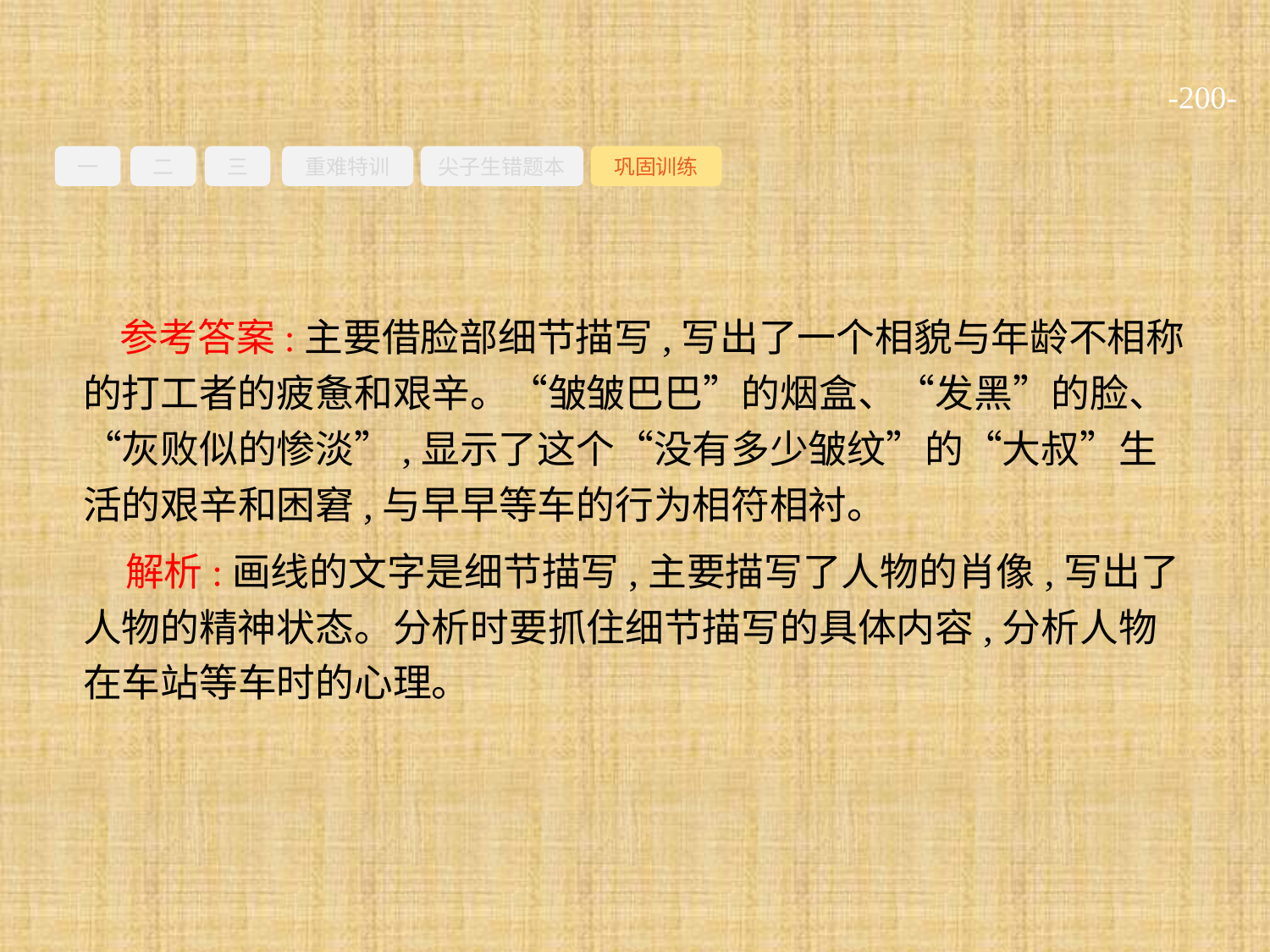

-200-
一
二
三
重难特训
尖子生错题本
巩固训练
参考答案:主要借脸部细节描写,写出了一个相貌与年龄不相称的打工者的疲惫和艰辛。“皱皱巴巴”的烟盒、“发黑”的脸、“灰败似的惨淡”,显示了这个“没有多少皱纹”的“大叔”生活的艰辛和困窘,与早早等车的行为相符相衬。
解析:画线的文字是细节描写,主要描写了人物的肖像,写出了人物的精神状态。分析时要抓住细节描写的具体内容,分析人物在车站等车时的心理。